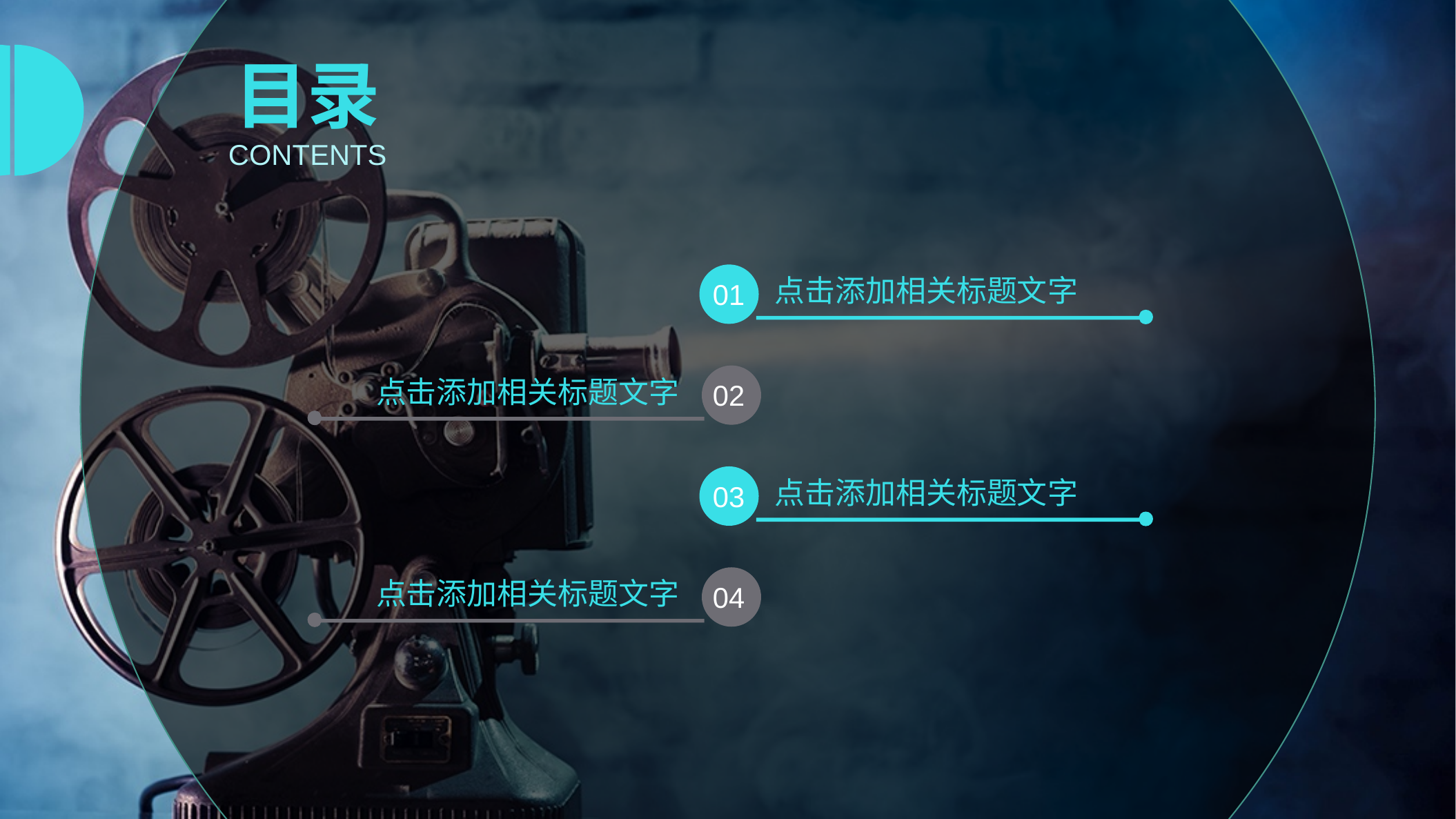

目录
CONTENTS
点击添加相关标题文字
01
点击添加相关标题文字
02
点击添加相关标题文字
03
点击添加相关标题文字
04